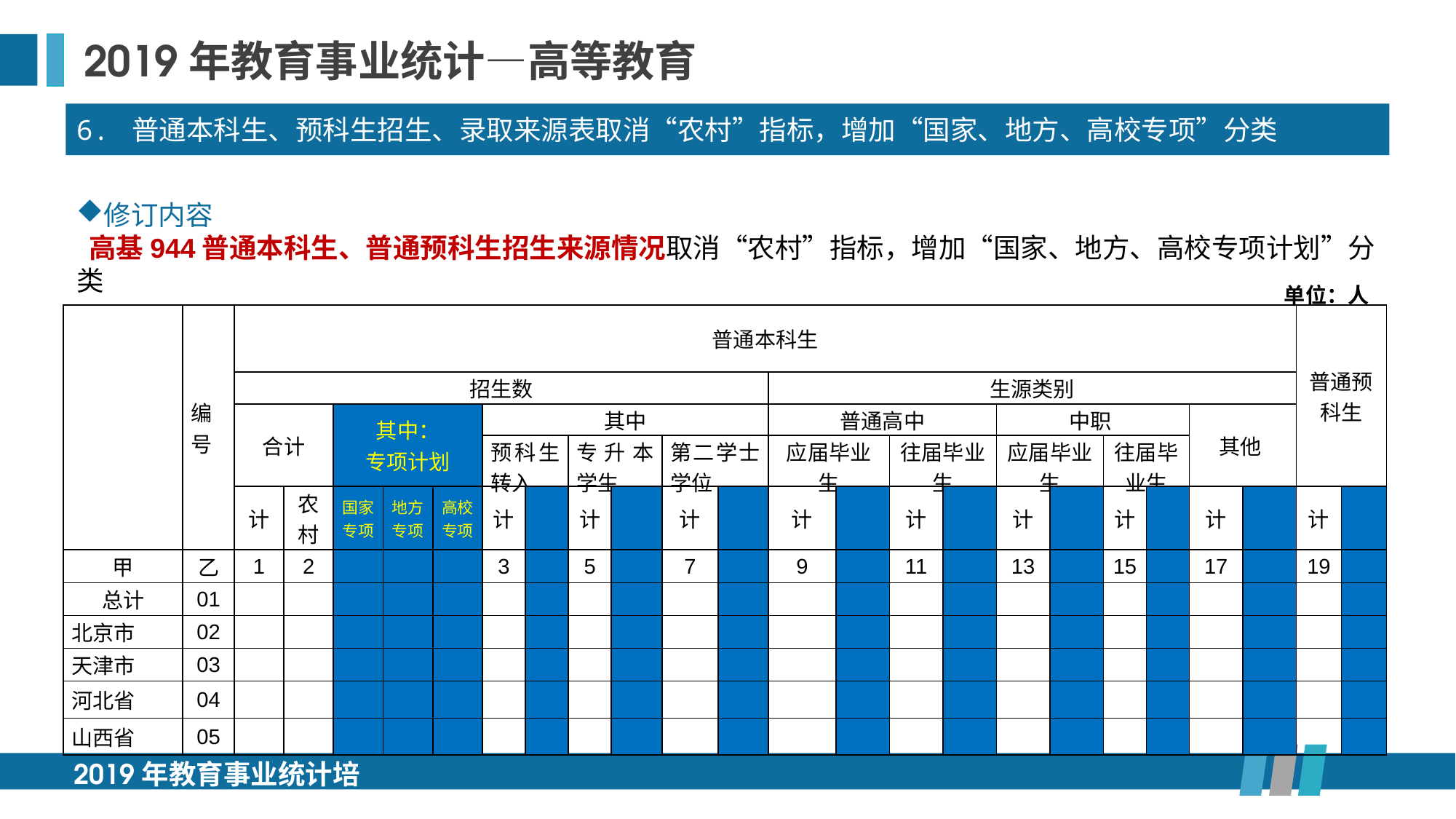

2019年教育事业统计—高等教育

6. 普通本科生、预科生招生、录取来源表取消“农村”指标，增加“国家、地方、高校专项”分类
修订内容
 高基944普通本科生、普通预科生招生来源情况取消“农村”指标，增加“国家、地方、高校专项计划”分类
单位：人
|  | 编号 | 普通本科生 |  |  |  |  |  |  |  |  |  |  |  |  |  |  |  |  |  |  |  |  | 普通预科生 |  |
| --- | --- | --- | --- | --- | --- | --- | --- | --- | --- | --- | --- | --- | --- | --- | --- | --- | --- | --- | --- | --- | --- | --- | --- | --- |
|  |  | 招生数 |  |  |  |  |  |  |  |  |  |  | 生源类别 |  |  |  |  |  |  |  |  |  |  |  |
|  |  | 合计 |  | 其中： 专项计划 |  |  | 其中 |  |  |  |  |  | 普通高中 |  |  |  | 中职 |  |  |  | 其他 |  |  |  |
|  |  |  |  |  |  |  | 预科生转入 |  | 专升本学生 |  | 第二学士学位 |  | 应届毕业生 |  | 往届毕业生 |  | 应届毕业生 |  | 往届毕业生 |  |  |  |  |  |
|  |  | 计 | 农村 | 国家专项 | 地方专项 | 高校专项 | 计 |  | 计 |  | 计 |  | 计 |  | 计 |  | 计 |  | 计 |  | 计 |  | 计 |  |
| 甲 | 乙 | 1 | 2 |  |  |  | 3 |  | 5 |  | 7 |  | 9 |  | 11 |  | 13 |  | 15 |  | 17 |  | 19 |  |
| 总计 | 01 |  |  |  |  |  |  |  |  |  |  |  |  |  |  |  |  |  |  |  |  |  |  |  |
| 北京市 | 02 |  |  |  |  |  |  |  |  |  |  |  |  |  |  |  |  |  |  |  |  |  |  |  |
| 天津市 | 03 |  |  |  |  |  |  |  |  |  |  |  |  |  |  |  |  |  |  |  |  |  |  |  |
| 河北省 | 04 |  |  |  |  |  |  |  |  |  |  |  |  |  |  |  |  |  |  |  |  |  |  |  |
| 山西省 | 05 |  |  |  |  |  |  |  |  |  |  |  |  |  |  |  |  |  |  |  |  |  |  |  |

2019年教育事业统计培训